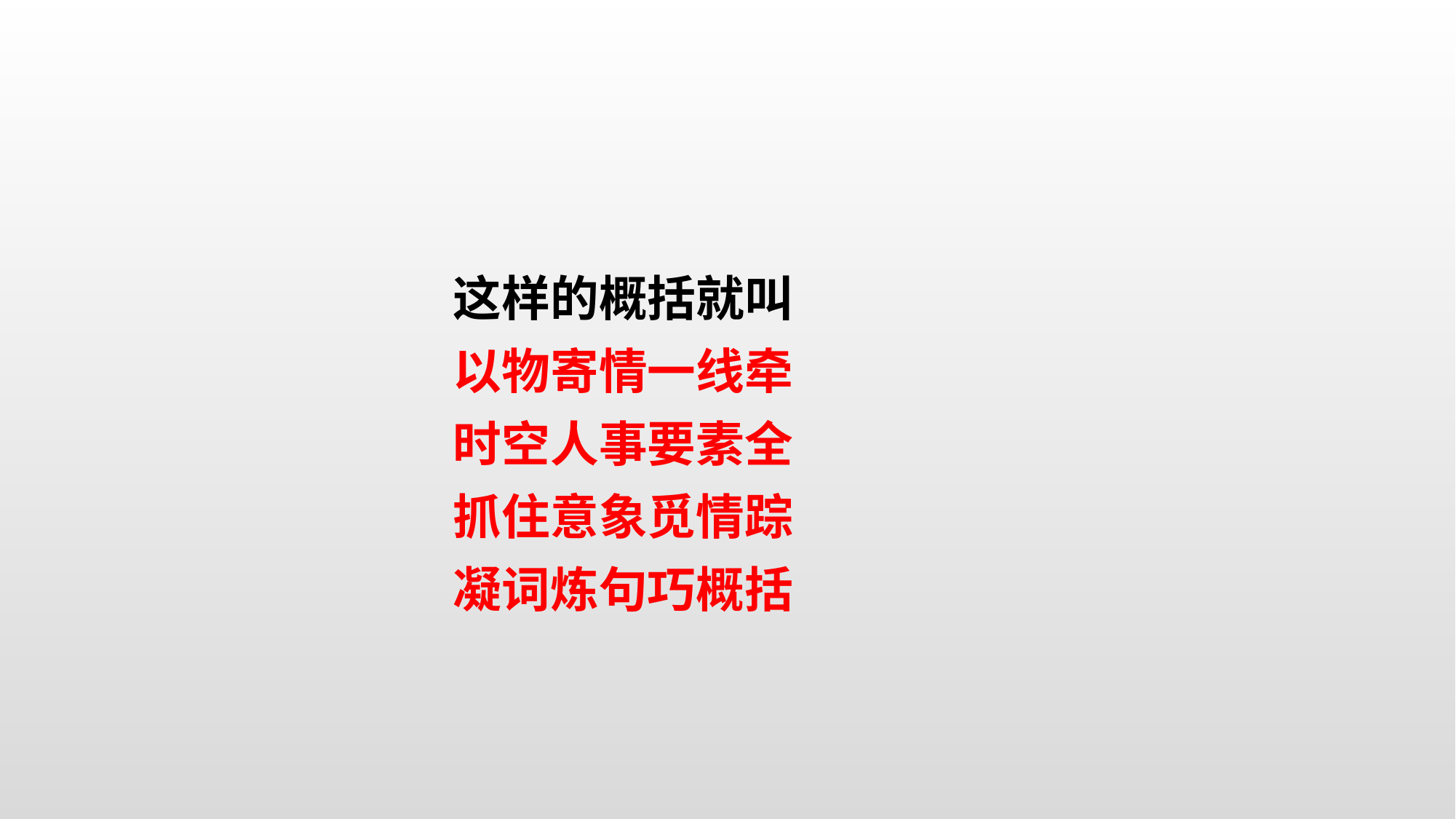

这样的概括就叫
以物寄情一线牵
时空人事要素全
抓住意象觅情踪
凝词炼句巧概括